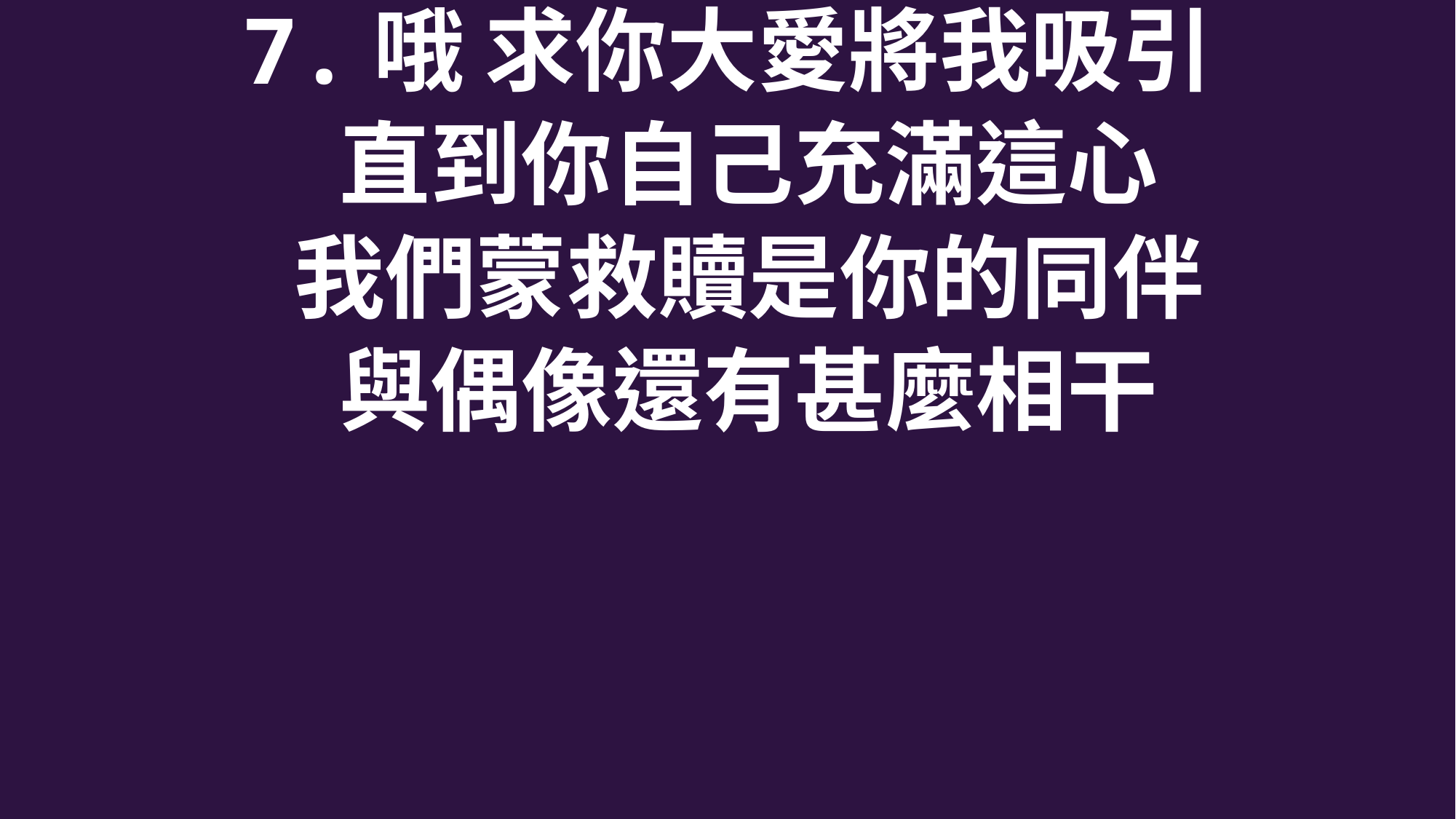

7.哦 求你大愛將我吸引
 直到你自己充滿這心
 我們蒙救贖是你的同伴
 與偶像還有甚麼相干